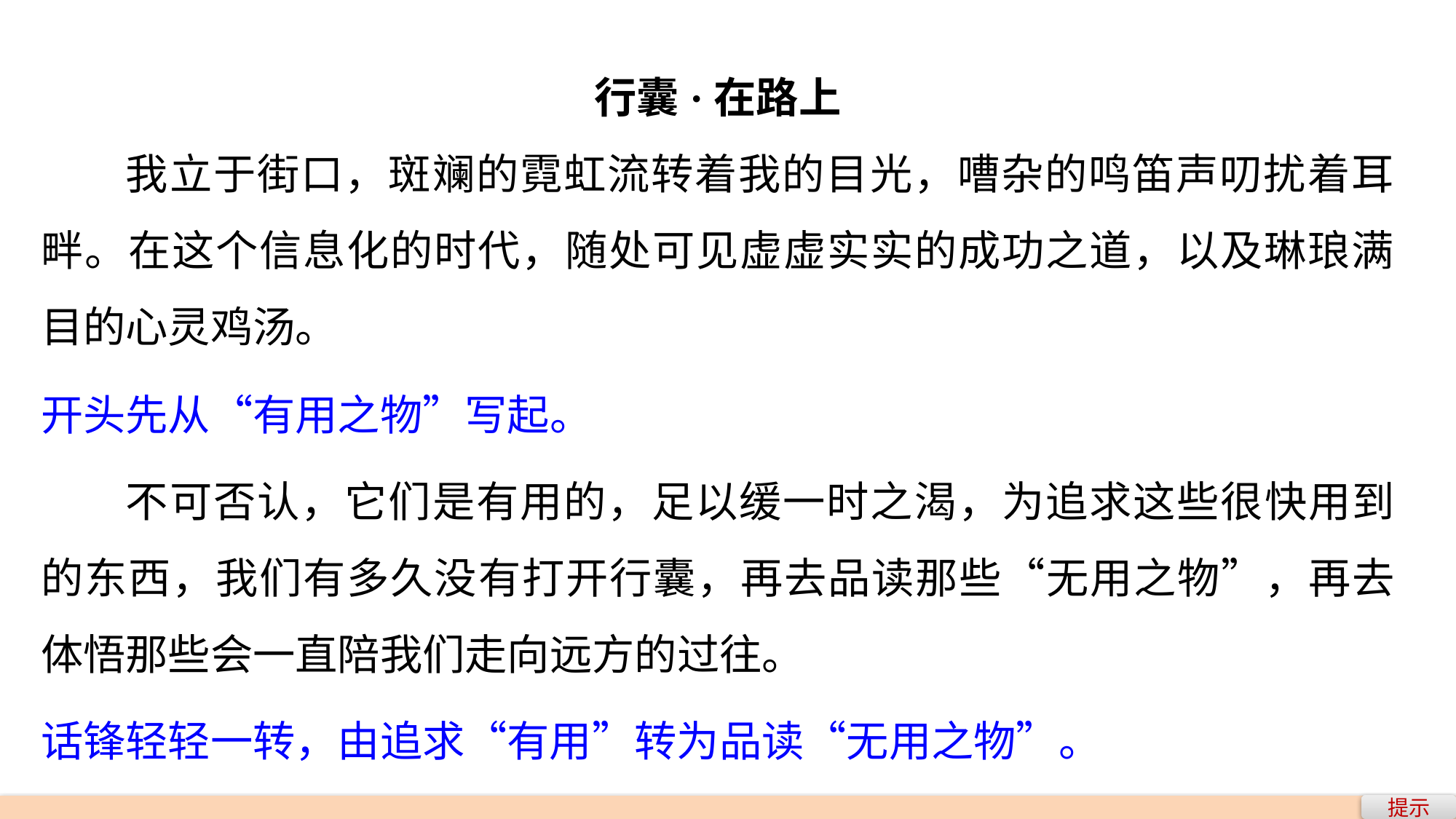

行囊·在路上
我立于街口，斑斓的霓虹流转着我的目光，嘈杂的鸣笛声叨扰着耳畔。在这个信息化的时代，随处可见虚虚实实的成功之道，以及琳琅满目的心灵鸡汤。
开头先从“有用之物”写起。
不可否认，它们是有用的，足以缓一时之渴，为追求这些很快用到的东西，我们有多久没有打开行囊，再去品读那些“无用之物”，再去体悟那些会一直陪我们走向远方的过往。
话锋轻轻一转，由追求“有用”转为品读“无用之物”。
提示